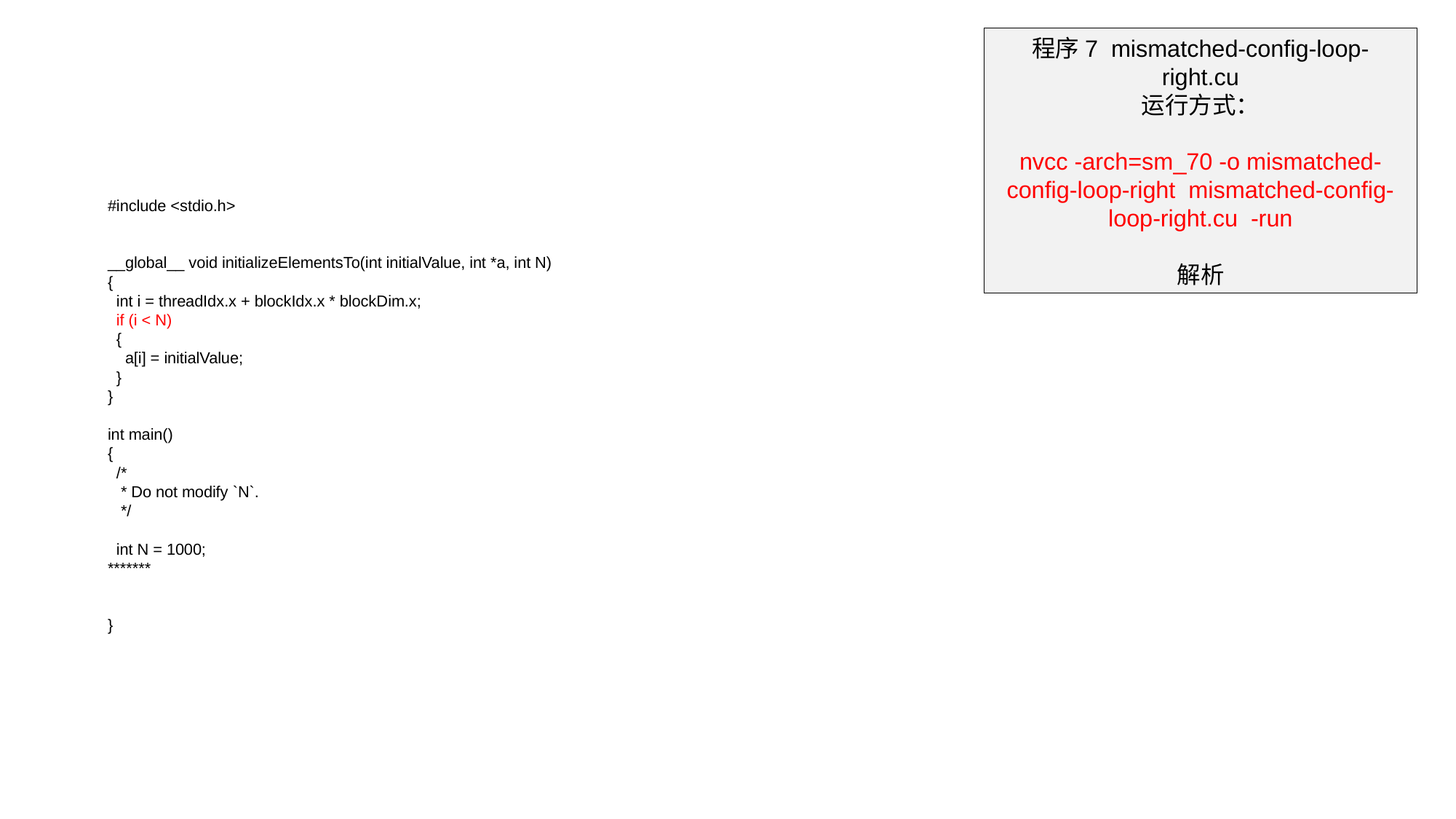

程序7  mismatched-config-loop-right.cu
运行方式：

nvcc -arch=sm_70 -o mismatched-config-loop-right  mismatched-config-loop-right.cu  -run

解析
#include <stdio.h>

__global__ void initializeElementsTo(int initialValue, int *a, int N)
{
  int i = threadIdx.x + blockIdx.x * blockDim.x;
  if (i < N)
  {
    a[i] = initialValue;
  }
}

int main()
{
  /*
   * Do not modify `N`.
   */

  int N = 1000;
*******

}